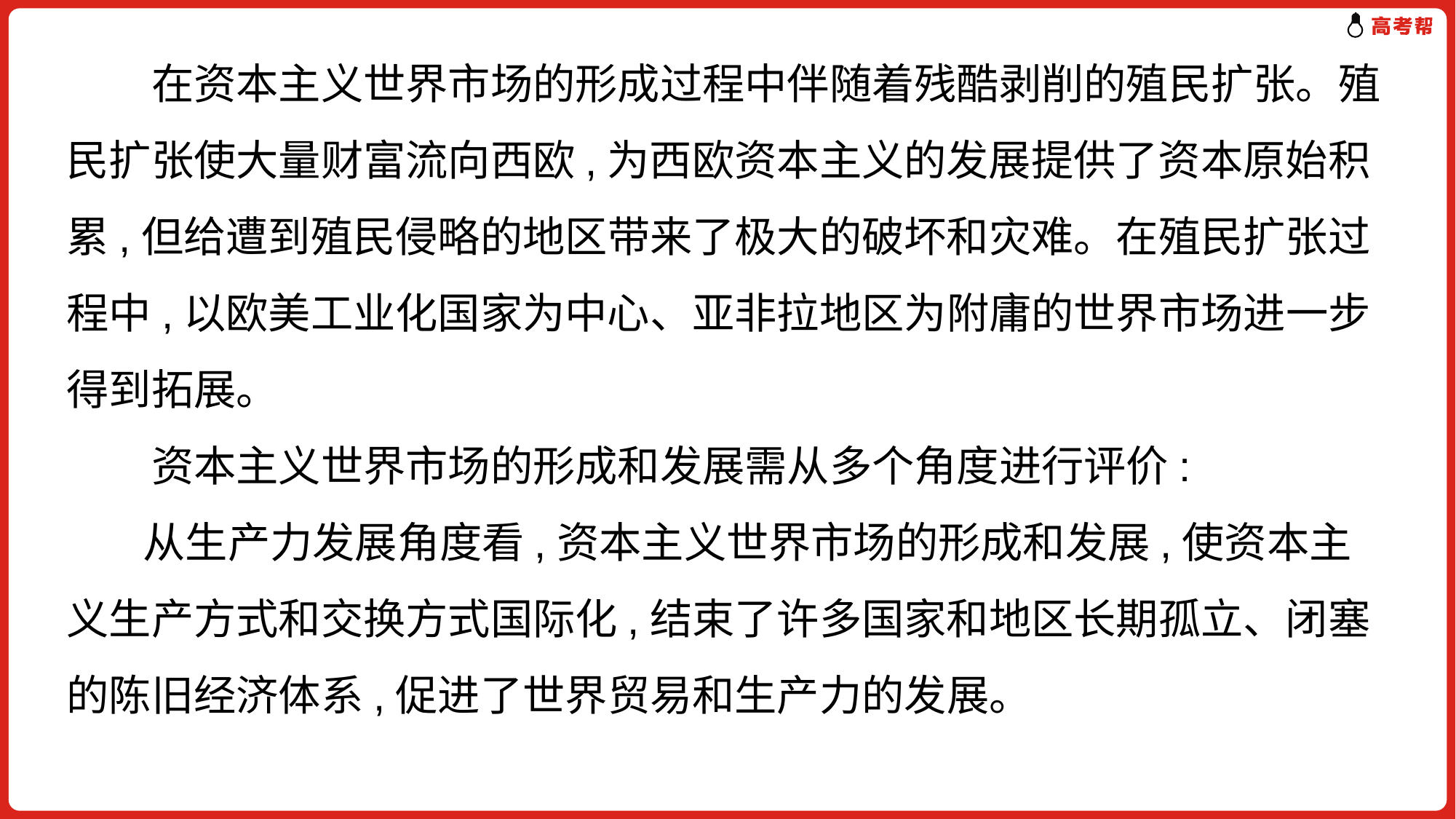

在资本主义世界市场的形成过程中伴随着残酷剥削的殖民扩张。殖民扩张使大量财富流向西欧,为西欧资本主义的发展提供了资本原始积累,但给遭到殖民侵略的地区带来了极大的破坏和灾难。在殖民扩张过程中,以欧美工业化国家为中心、亚非拉地区为附庸的世界市场进一步得到拓展。
　　资本主义世界市场的形成和发展需从多个角度进行评价:
       从生产力发展角度看,资本主义世界市场的形成和发展,使资本主义生产方式和交换方式国际化,结束了许多国家和地区长期孤立、闭塞的陈旧经济体系,促进了世界贸易和生产力的发展。